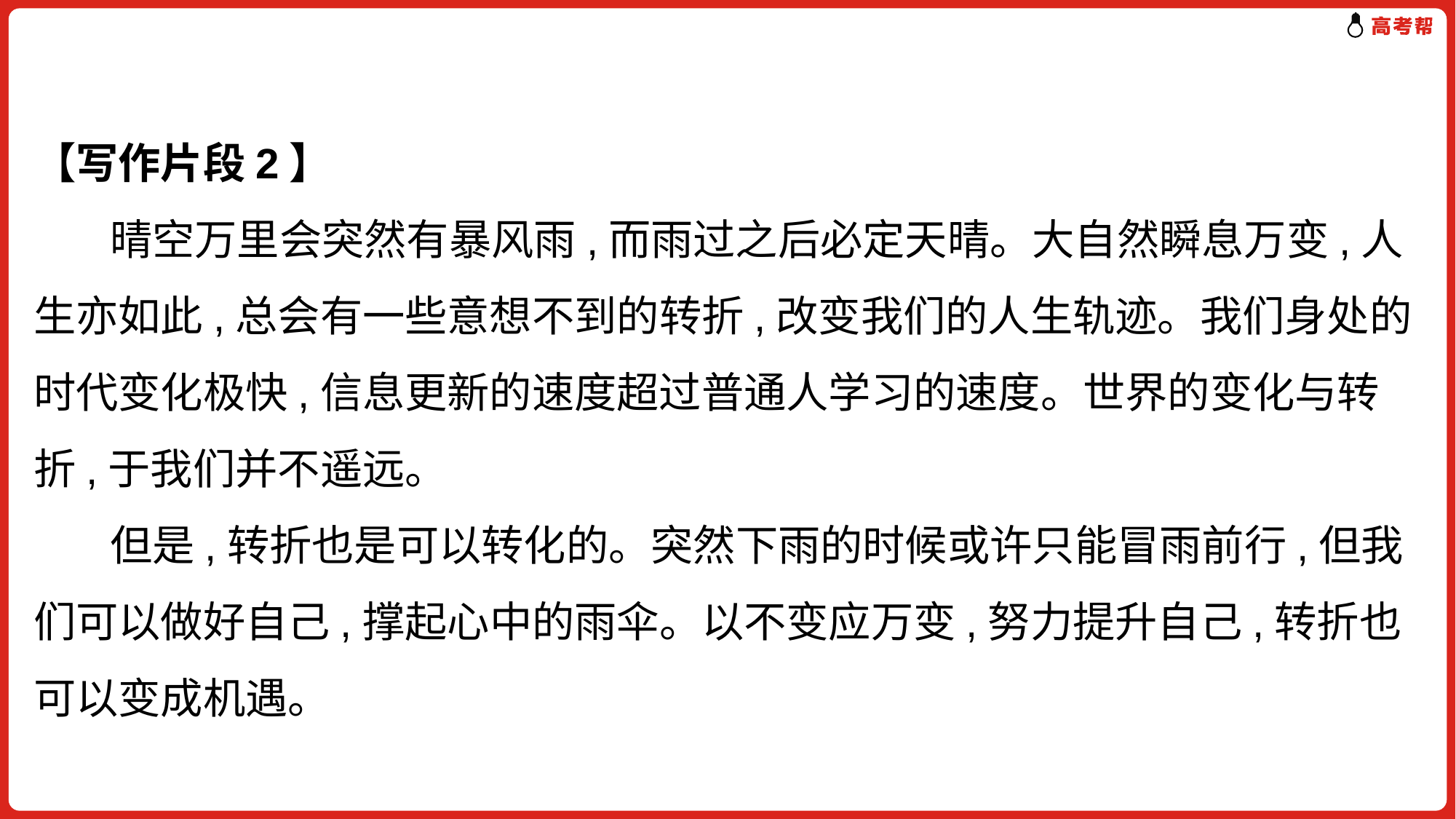

【写作片段2】
       晴空万里会突然有暴风雨,而雨过之后必定天晴。大自然瞬息万变,人生亦如此,总会有一些意想不到的转折,改变我们的人生轨迹。我们身处的时代变化极快,信息更新的速度超过普通人学习的速度。世界的变化与转折,于我们并不遥远。
       但是,转折也是可以转化的。突然下雨的时候或许只能冒雨前行,但我们可以做好自己,撑起心中的雨伞。以不变应万变,努力提升自己,转折也可以变成机遇。